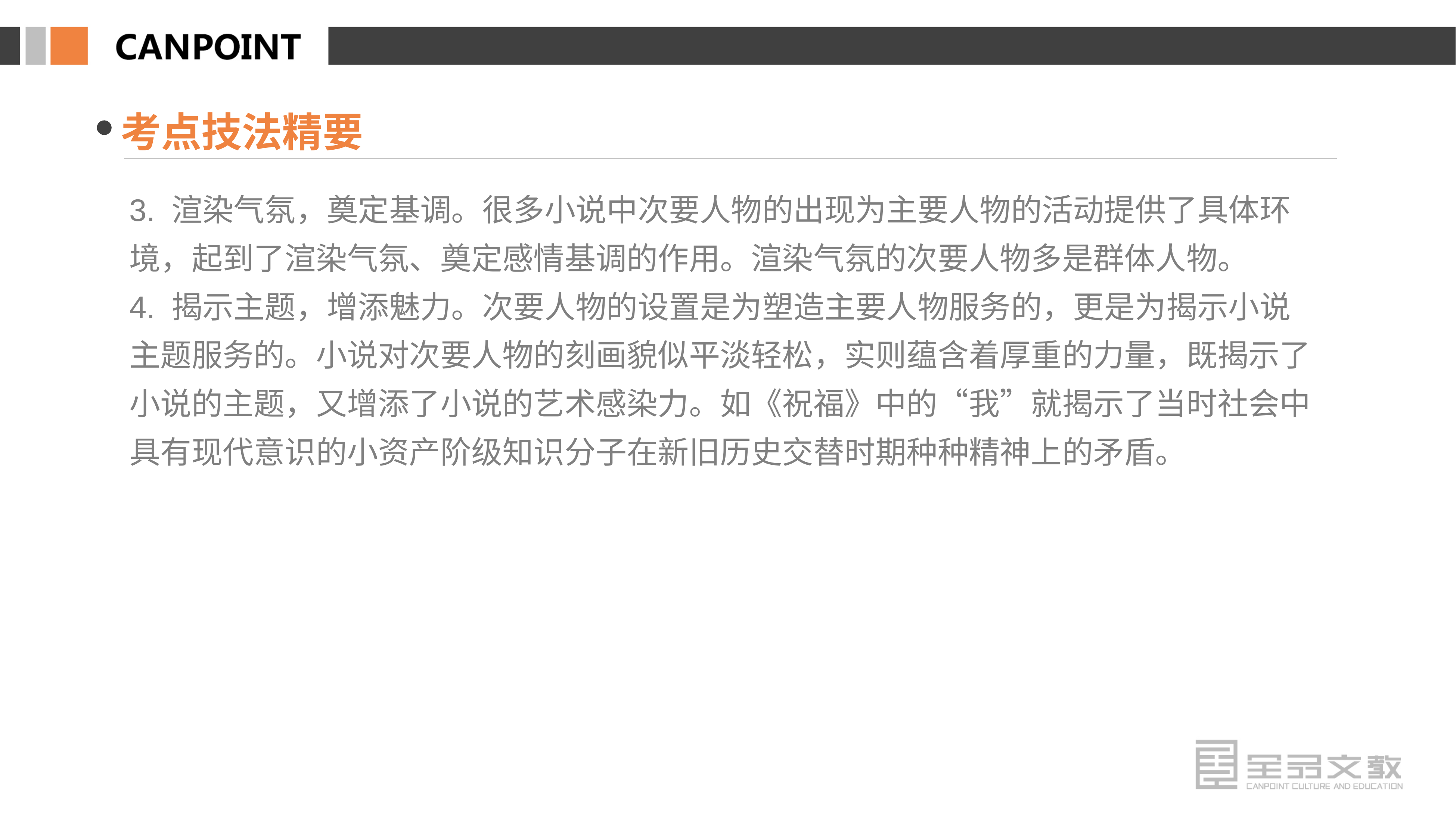

考点技法精要

3. 渲染气氛，奠定基调。很多小说中次要人物的出现为主要人物的活动提供了具体环境，起到了渲染气氛、奠定感情基调的作用。渲染气氛的次要人物多是群体人物。
4. 揭示主题，增添魅力。次要人物的设置是为塑造主要人物服务的，更是为揭示小说主题服务的。小说对次要人物的刻画貌似平淡轻松，实则蕴含着厚重的力量，既揭示了小说的主题，又增添了小说的艺术感染力。如《祝福》中的“我”就揭示了当时社会中具有现代意识的小资产阶级知识分子在新旧历史交替时期种种精神上的矛盾。